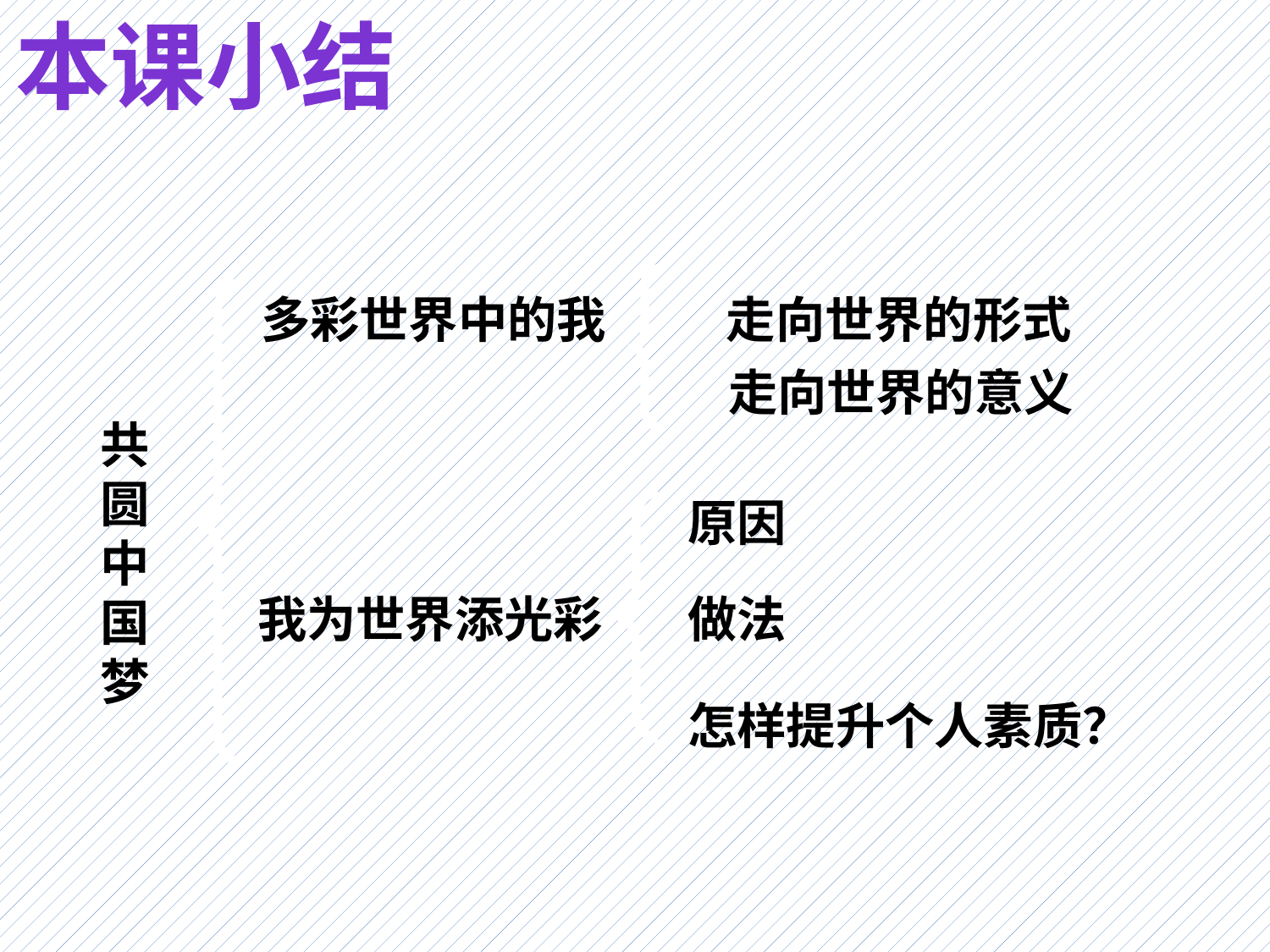

本课小结

多彩世界中的我
走向世界的形式
走向世界的意义
共圆中 国梦
原因

我为世界添光彩
做法
怎样提升个人素质？